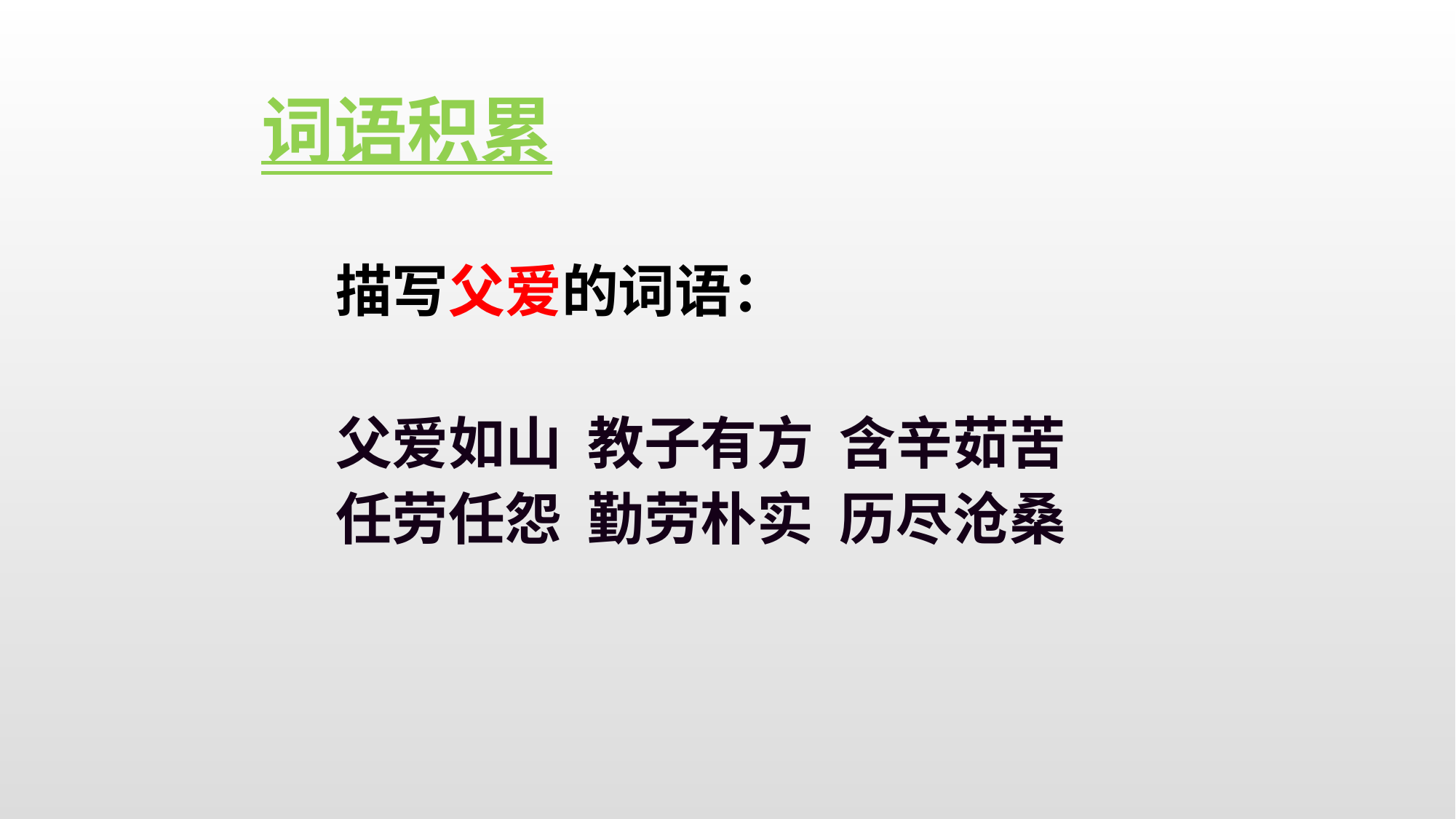

词语积累
描写父爱的词语：

父爱如山  教子有方  含辛茹苦
任劳任怨  勤劳朴实  历尽沧桑